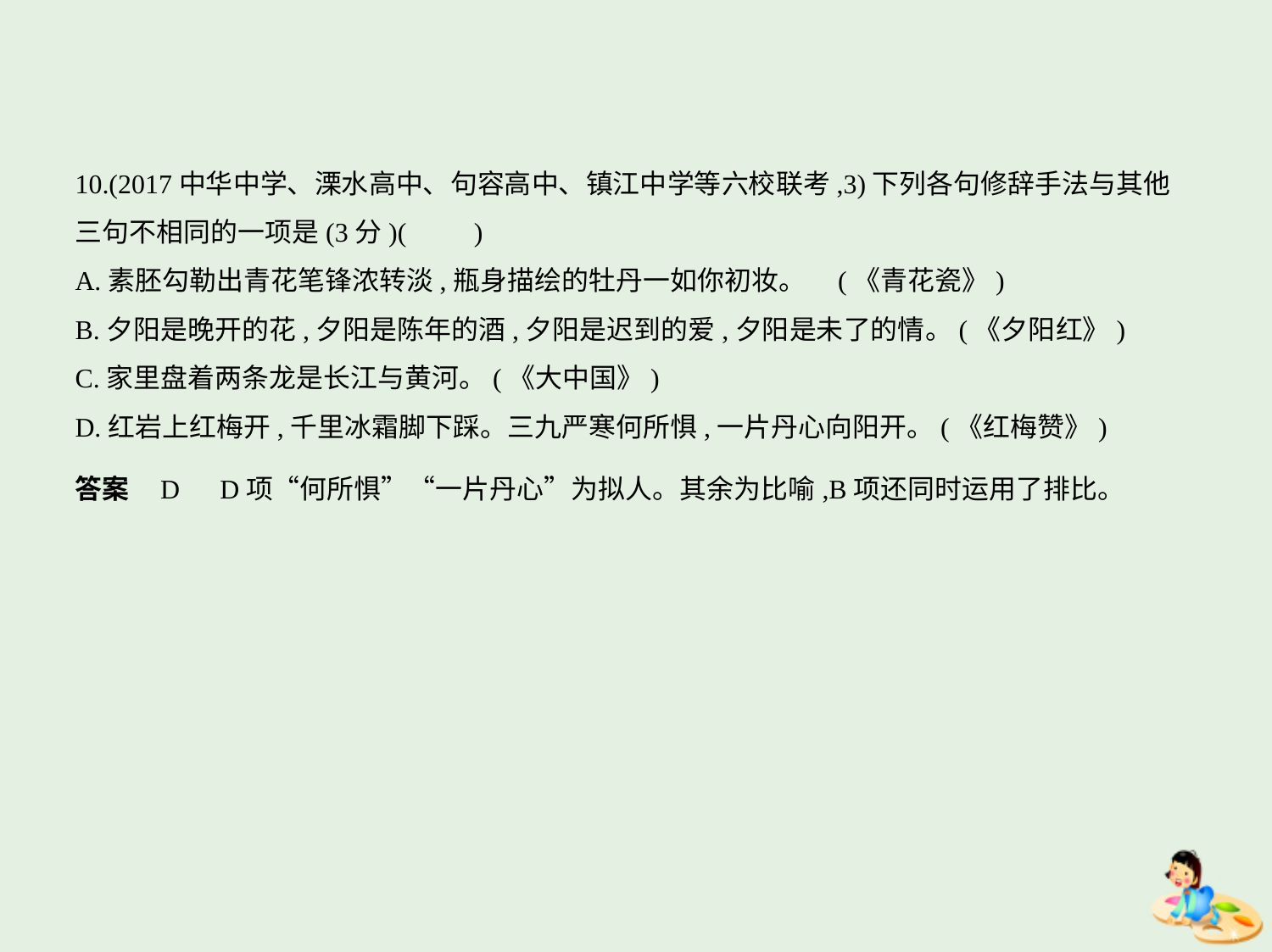

10.(2017中华中学、溧水高中、句容高中、镇江中学等六校联考,3)下列各句修辞手法与其他
三句不相同的一项是(3分)(　　)
A.素胚勾勒出青花笔锋浓转淡,瓶身描绘的牡丹一如你初妆。 (《青花瓷》)
B.夕阳是晚开的花,夕阳是陈年的酒,夕阳是迟到的爱,夕阳是未了的情。(《夕阳红》)
C.家里盘着两条龙是长江与黄河。(《大中国》)
D.红岩上红梅开,千里冰霜脚下踩。三九严寒何所惧,一片丹心向阳开。(《红梅赞》)
答案    D　D项“何所惧”“一片丹心”为拟人。其余为比喻,B项还同时运用了排比。